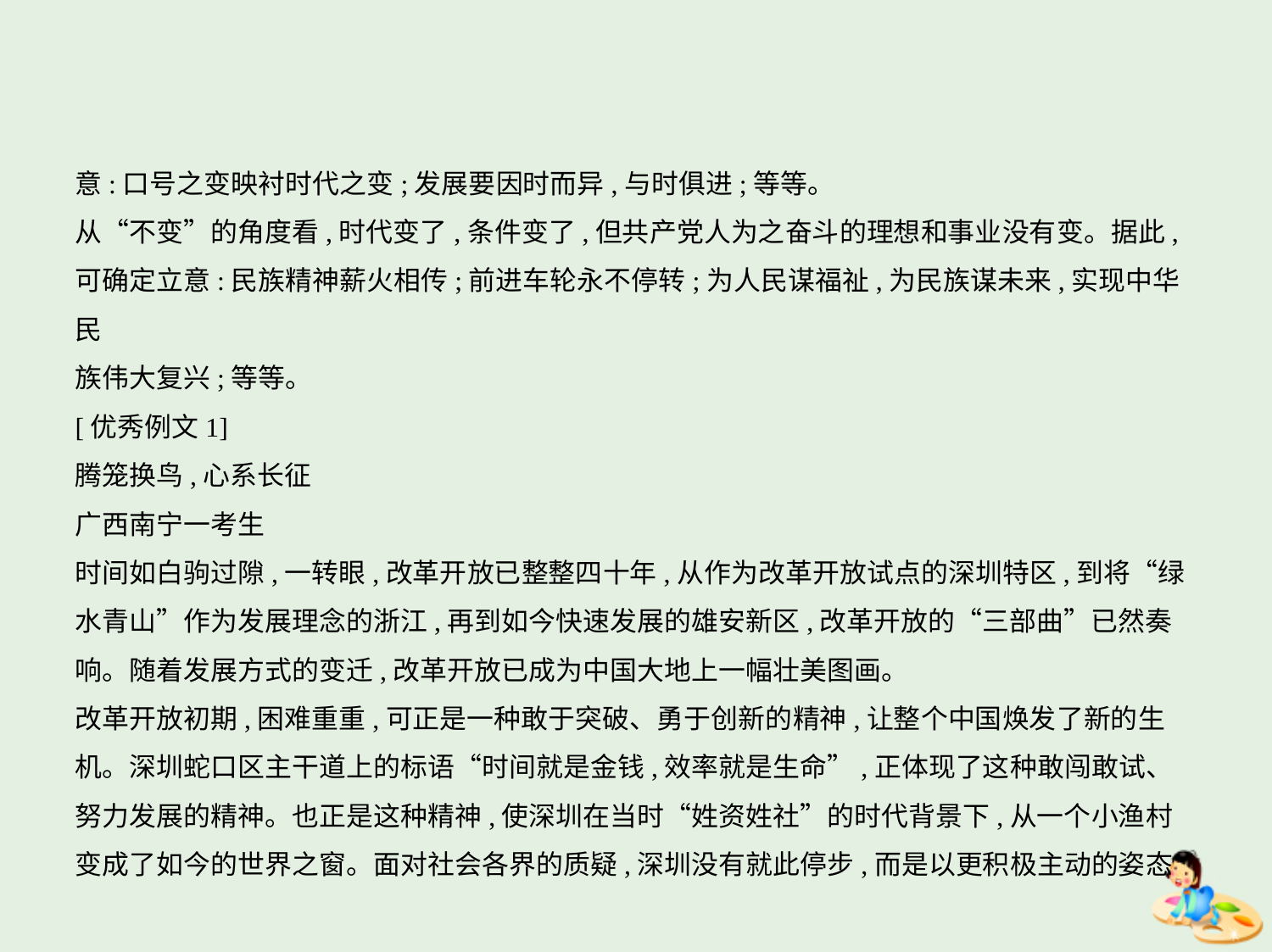

意:口号之变映衬时代之变;发展要因时而异,与时俱进;等等。
从“不变”的角度看,时代变了,条件变了,但共产党人为之奋斗的理想和事业没有变。据此,
可确定立意:民族精神薪火相传;前进车轮永不停转;为人民谋福祉,为民族谋未来,实现中华民
族伟大复兴;等等。
[优秀例文1]
腾笼换鸟,心系长征
广西南宁一考生
时间如白驹过隙,一转眼,改革开放已整整四十年,从作为改革开放试点的深圳特区,到将“绿
水青山”作为发展理念的浙江,再到如今快速发展的雄安新区,改革开放的“三部曲”已然奏
响。随着发展方式的变迁,改革开放已成为中国大地上一幅壮美图画。
改革开放初期,困难重重,可正是一种敢于突破、勇于创新的精神,让整个中国焕发了新的生
机。深圳蛇口区主干道上的标语“时间就是金钱,效率就是生命”,正体现了这种敢闯敢试、
努力发展的精神。也正是这种精神,使深圳在当时“姓资姓社”的时代背景下,从一个小渔村
变成了如今的世界之窗。面对社会各界的质疑,深圳没有就此停步,而是以更积极主动的姿态